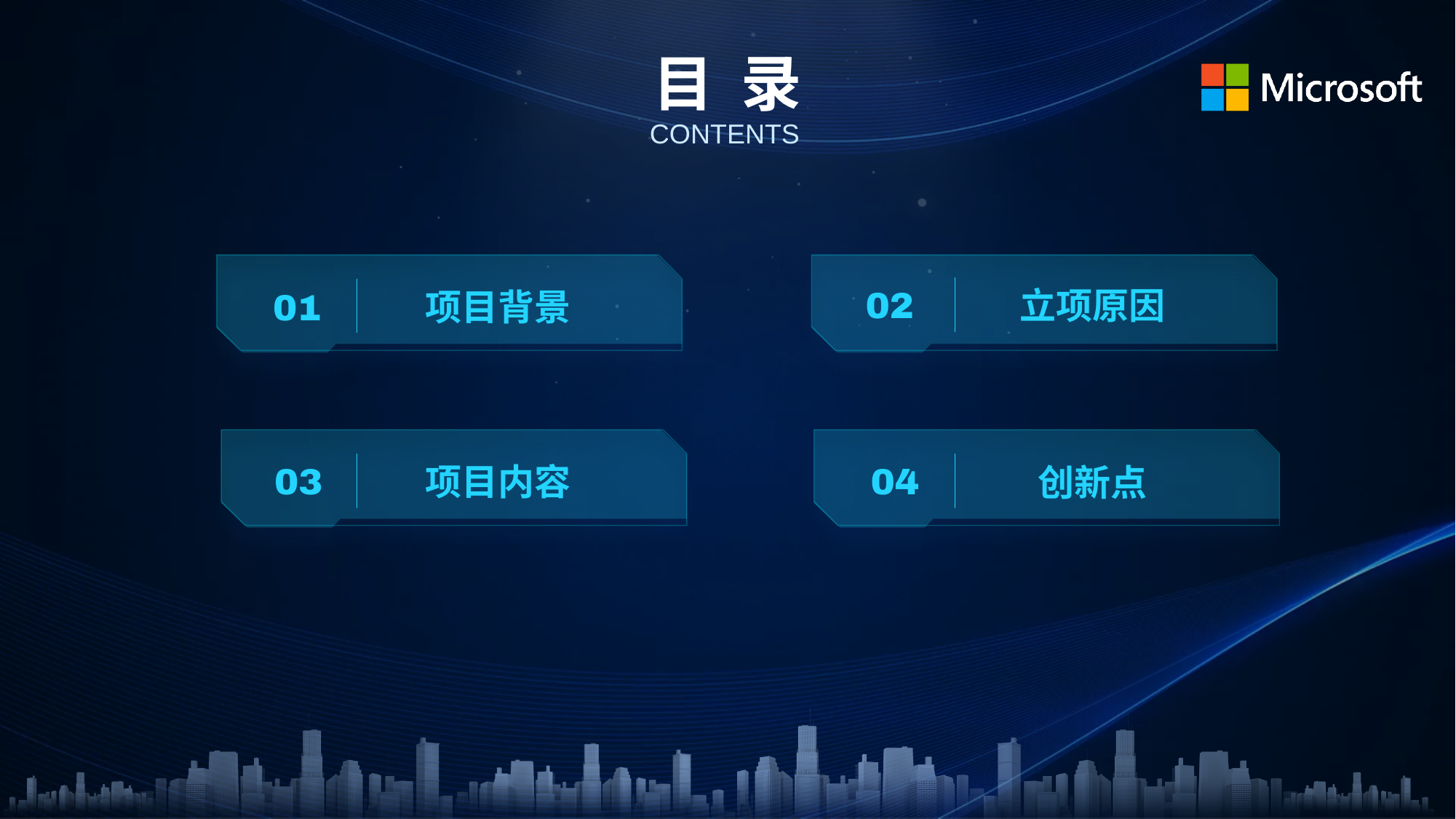

02
立项原因
01
项目背景

03
04
项目内容
创新点